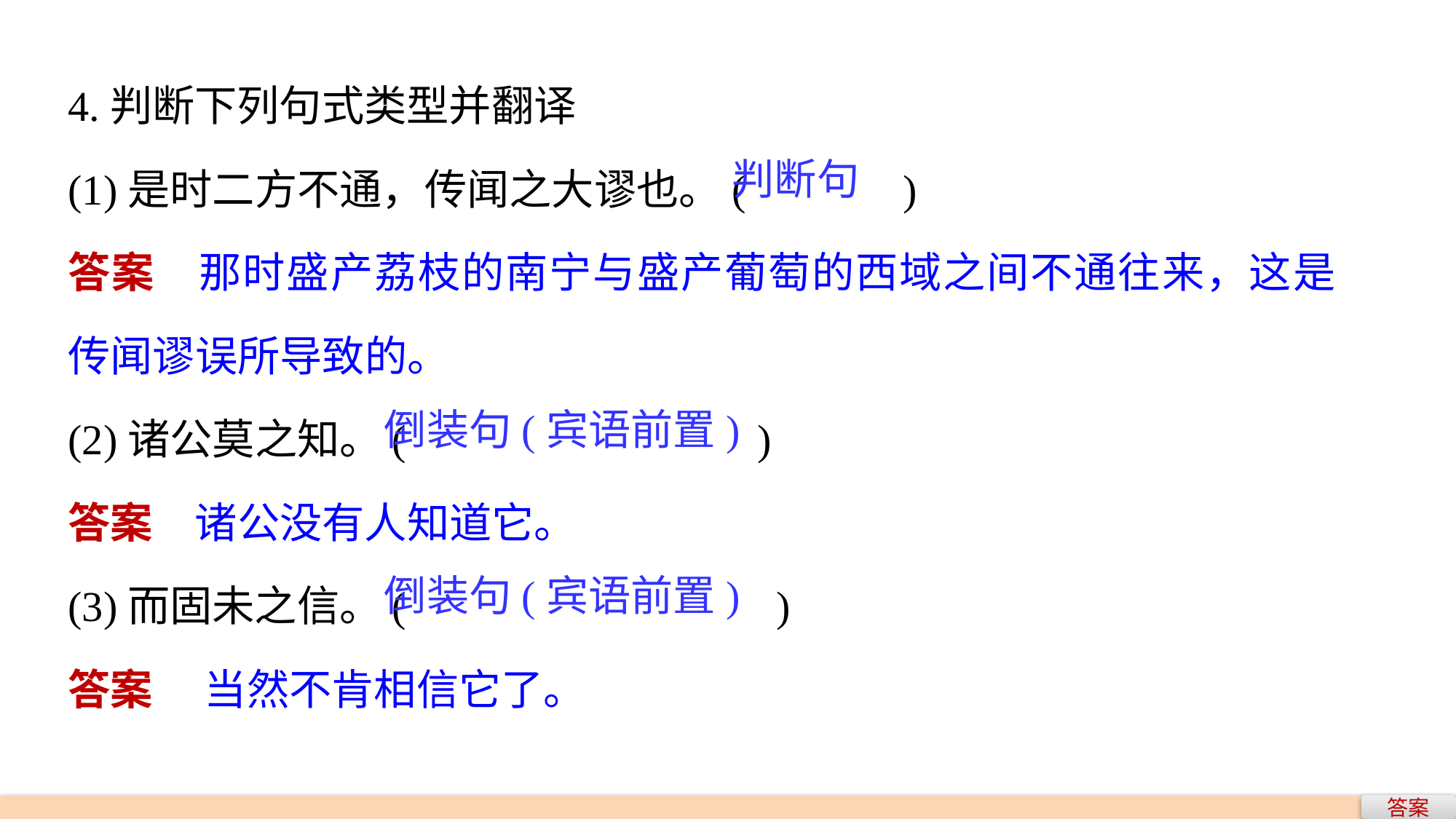

4.判断下列句式类型并翻译
(1)是时二方不通，传闻之大谬也。(　　　 )
答案　那时盛产荔枝的南宁与盛产葡萄的西域之间不通往来，这是传闻谬误所导致的。
(2)诸公莫之知。(　　　                 　)
答案　诸公没有人知道它。
(3)而固未之信。(                 　　　　)
答案　 当然不肯相信它了。
判断句
倒装句(宾语前置)
倒装句(宾语前置)
答案